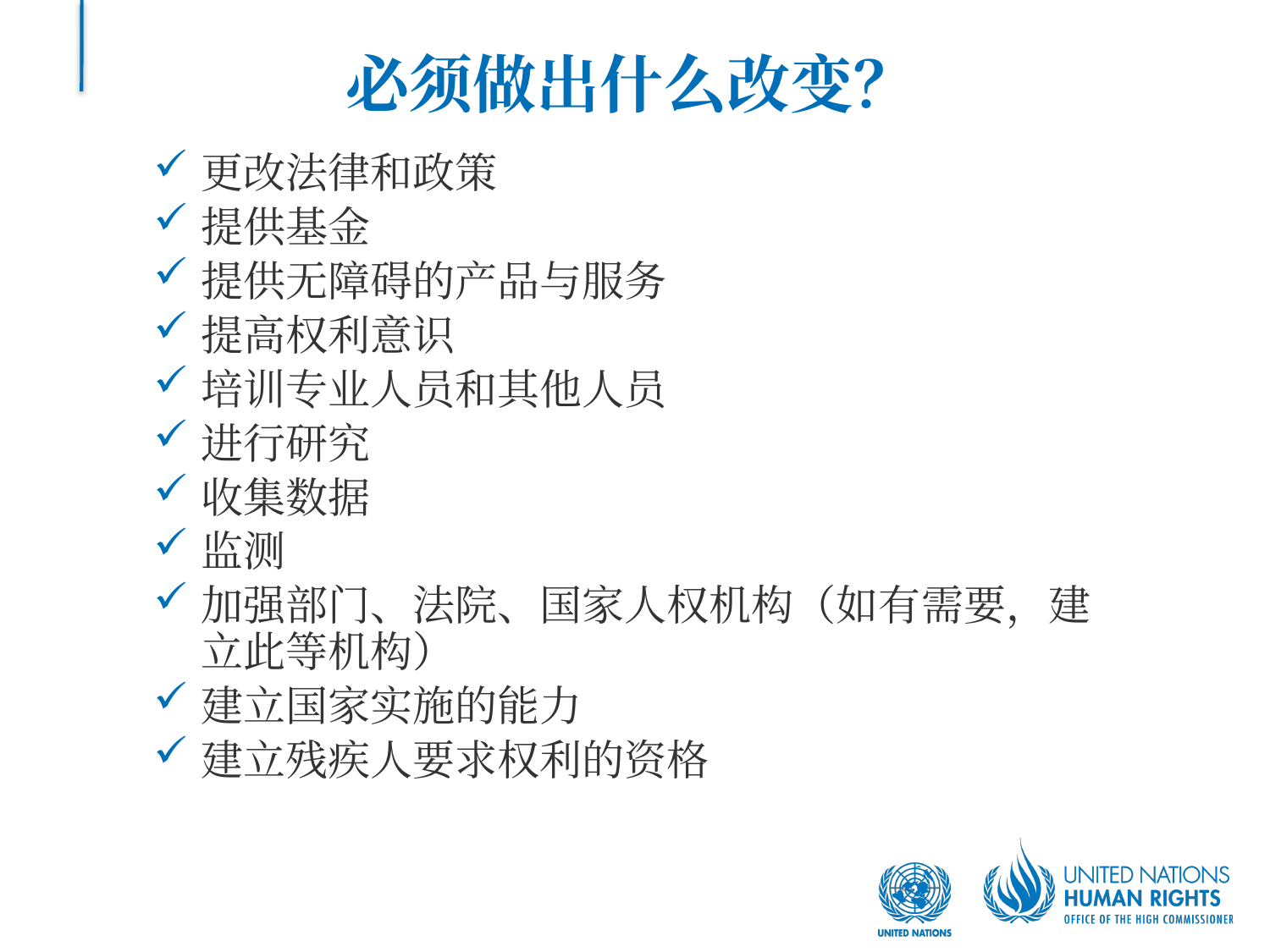

# 必须做出什么改变？
更改法律和政策
提供基金
提供无障碍的产品与服务
提高权利意识
培训专业人员和其他人员
进行研究
收集数据
监测
加强部门、法院、国家人权机构（如有需要，建立此等机构）
建立国家实施的能力
建立残疾人要求权利的资格